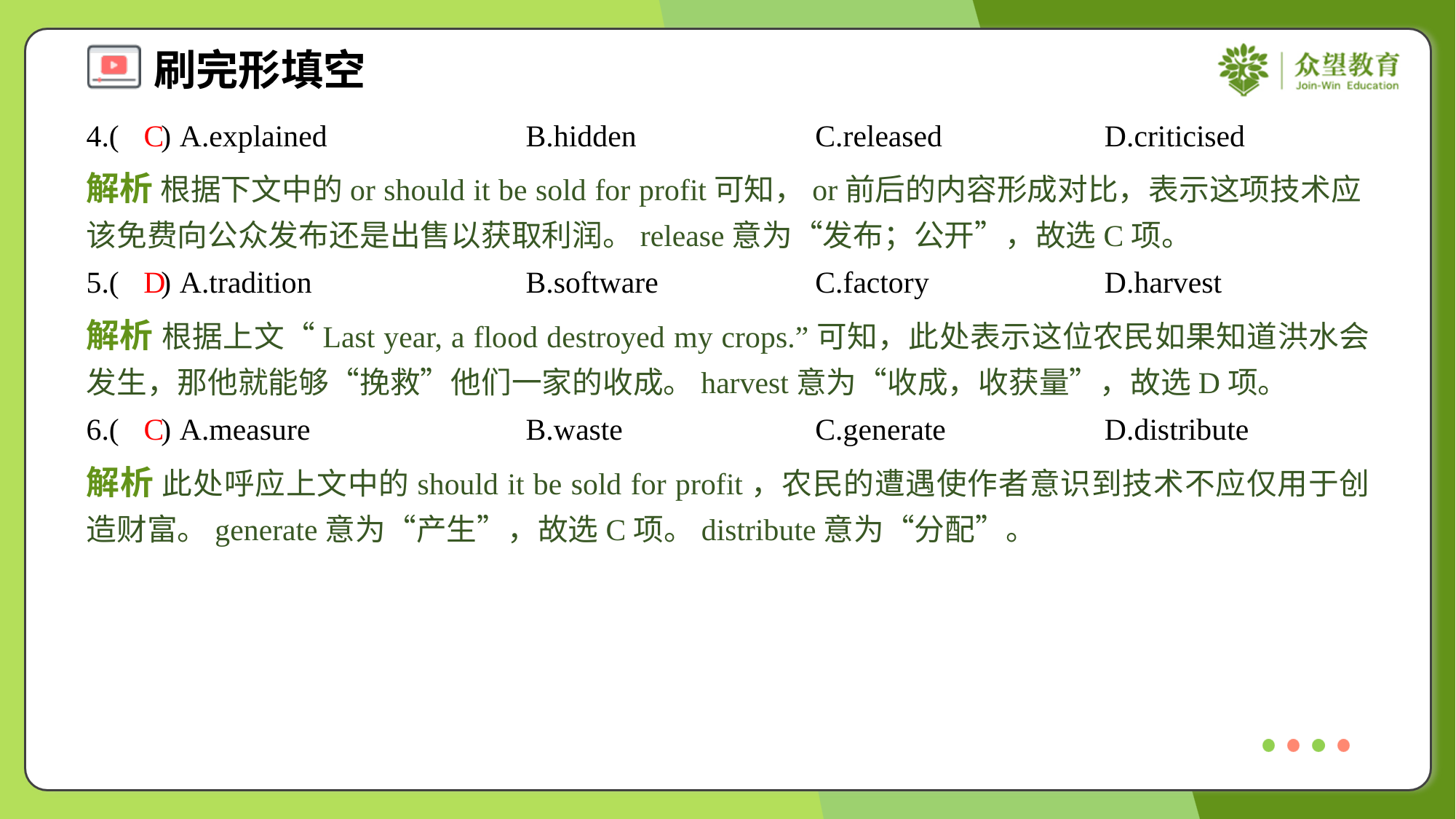

4.(     ) A.explained	B.hidden	C.released	D.criticised
C
解析 根据下文中的or should it be sold for profit可知，or前后的内容形成对比，表示这项技术应该免费向公众发布还是出售以获取利润。release意为“发布；公开”，故选C项。
5.(     ) A.tradition	B.software	C.factory	D.harvest
D
解析 根据上文“Last year, a flood destroyed my crops.”可知，此处表示这位农民如果知道洪水会发生，那他就能够“挽救”他们一家的收成。harvest意为“收成，收获量”，故选D项。
6.(     ) A.measure	B.waste	C.generate	D.distribute
C
解析 此处呼应上文中的should it be sold for profit，农民的遭遇使作者意识到技术不应仅用于创造财富。generate意为“产生”，故选C项。distribute意为“分配”。